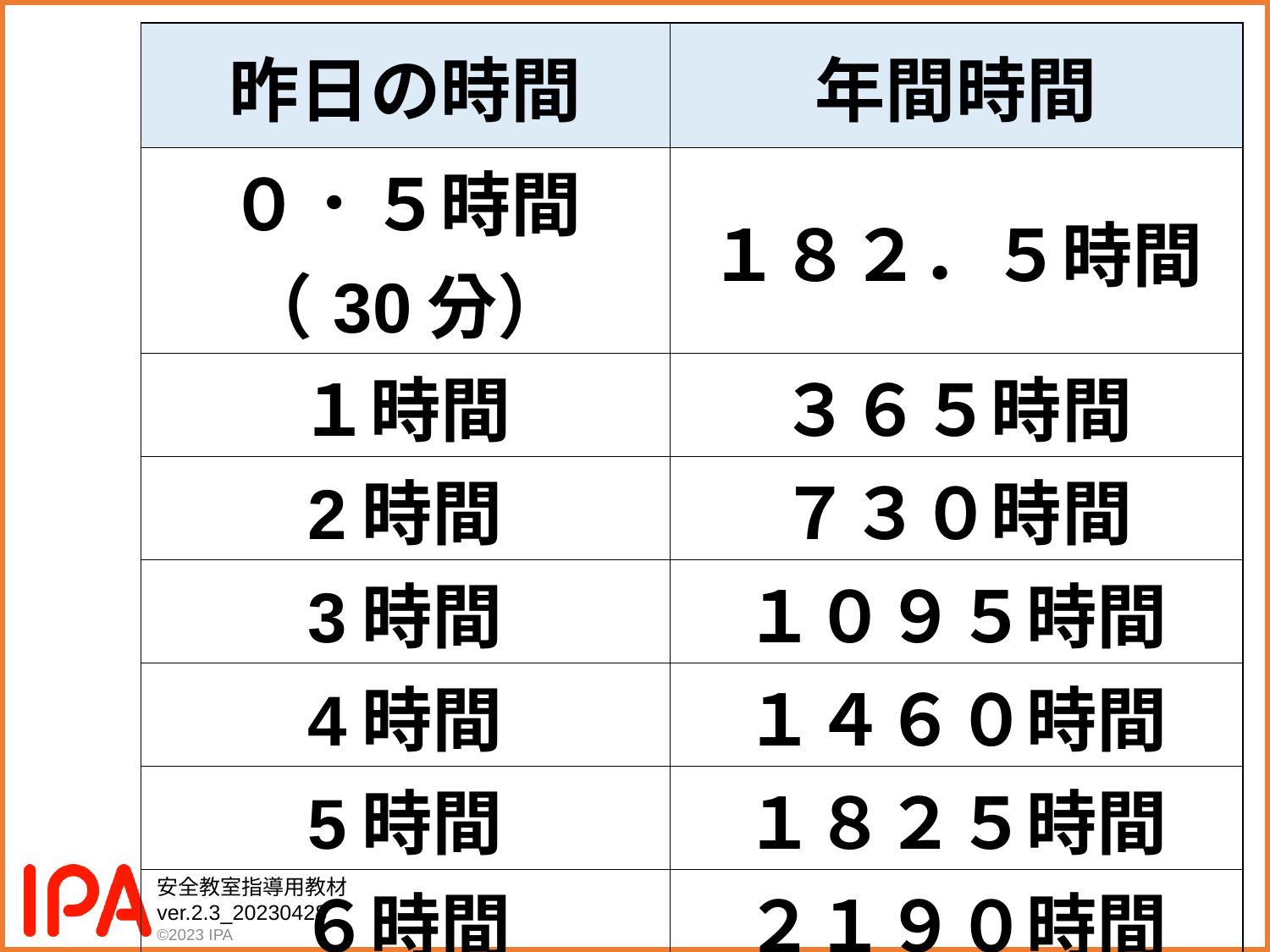

| 昨日の時間 | 年間時間 |
| --- | --- |
| ０．５時間 （30分） | １８２．５時間 |
| １時間 | ３６５時間 |
| 2時間 | ７３０時間 |
| 3時間 | １０９５時間 |
| 4時間 | １４６０時間 |
| 5時間 | １８２５時間 |
| ６時間 | ２１９０時間 |